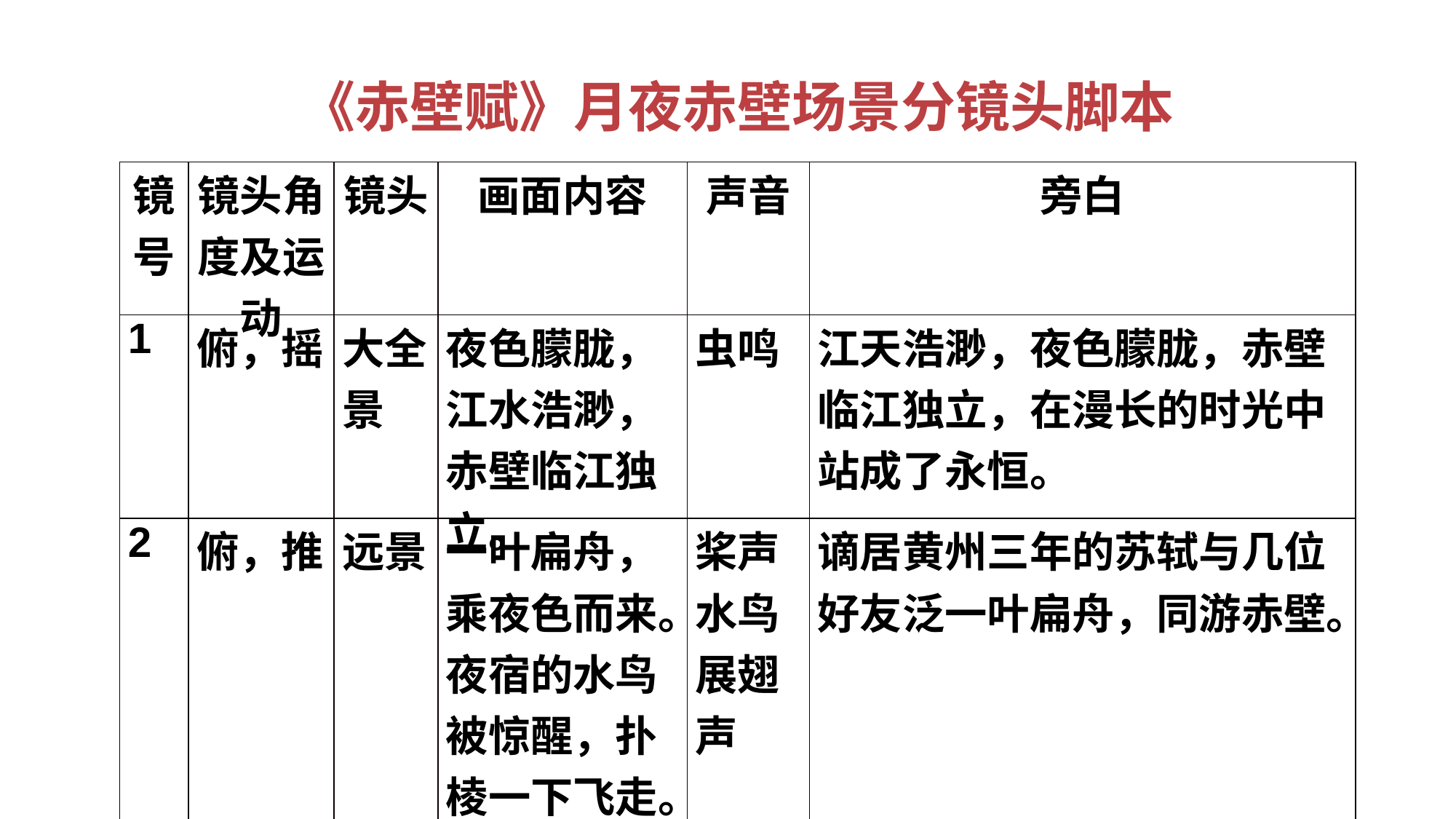

《赤壁赋》月夜赤壁场景分镜头脚本

| 镜号 | 镜头角度及运动 | 镜头 | 画面内容 | 声音 | 旁白 |
| --- | --- | --- | --- | --- | --- |
| 1 | 俯，摇 | 大全景 | 夜色朦胧，江水浩渺，赤壁临江独立。 | 虫鸣 | 江天浩渺，夜色朦胧，赤壁临江独立，在漫长的时光中站成了永恒。 |
| 2 | 俯，推 | 远景 | 一叶扁舟，乘夜色而来。夜宿的水鸟被惊醒，扑棱一下飞走。 | 桨声水鸟展翅声 | 谪居黄州三年的苏轼与几位好友泛一叶扁舟，同游赤壁。 |